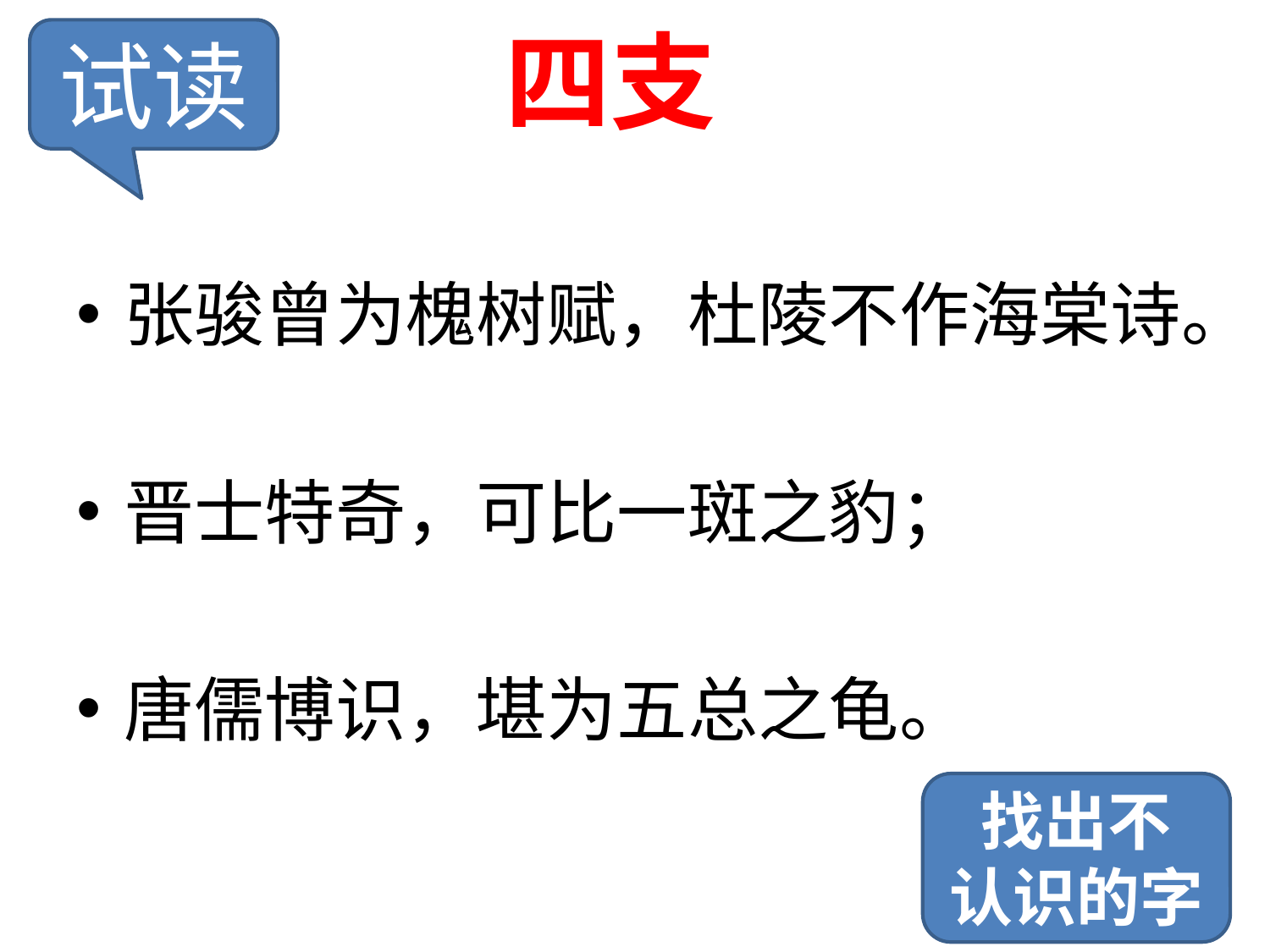

# 四支
试读
张骏曾为槐树赋，杜陵不作海棠诗。

晋士特奇，可比一斑之豹；

唐儒博识，堪为五总之龟。
找出不
认识的字